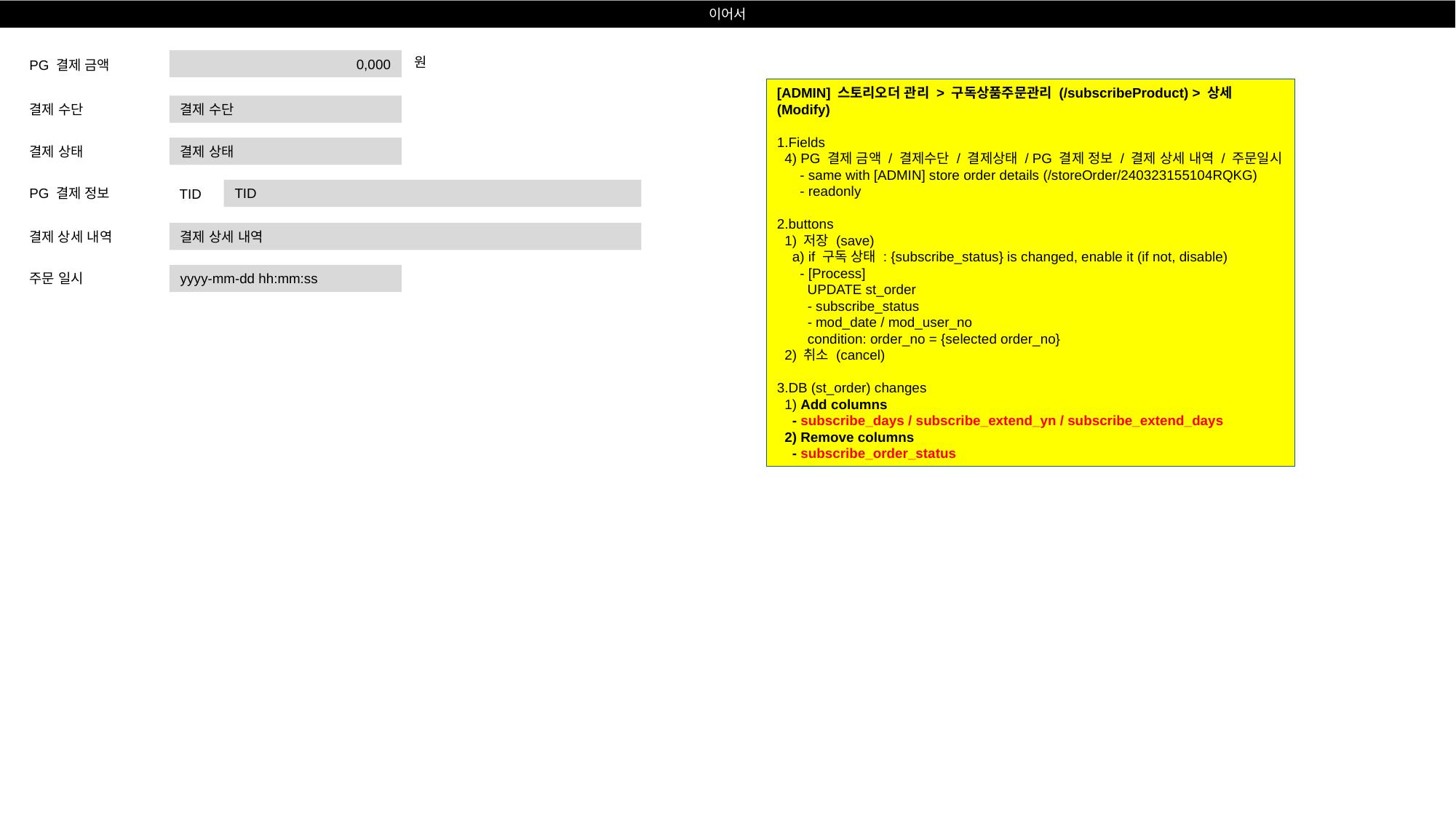

이어서
원
0,000
PG 결제 금액
[ADMIN] 스토리오더 관리 > 구독상품주문관리 (/subscribeProduct) > 상세 (Modify)

1.Fields
  4) PG 결제 금액 / 결제수단 / 결제상태 / PG 결제 정보 / 결제 상세 내역 / 주문일시
      - same with [ADMIN] store order details (/storeOrder/240323155104RQKG)
      - readonly

2.buttons
  1) 저장 (save)
    a) if 구독 상태 : {subscribe_status} is changed, enable it (if not, disable)
      - [Process]
        UPDATE st_order
        - subscribe_status
        - mod_date / mod_user_no
        condition: order_no = {selected order_no}
  2) 취소 (cancel)

3.DB (st_order) changes
  1) Add columns
    - subscribe_days / subscribe_extend_yn / subscribe_extend_days
  2) Remove columns
    - subscribe_order_status
결제 수단
결제 수단
결제 상태
결제 상태
TID
PG 결제 정보
TID
결제 상세 내역
결제 상세 내역
yyyy-mm-dd hh:mm:ss
주문 일시